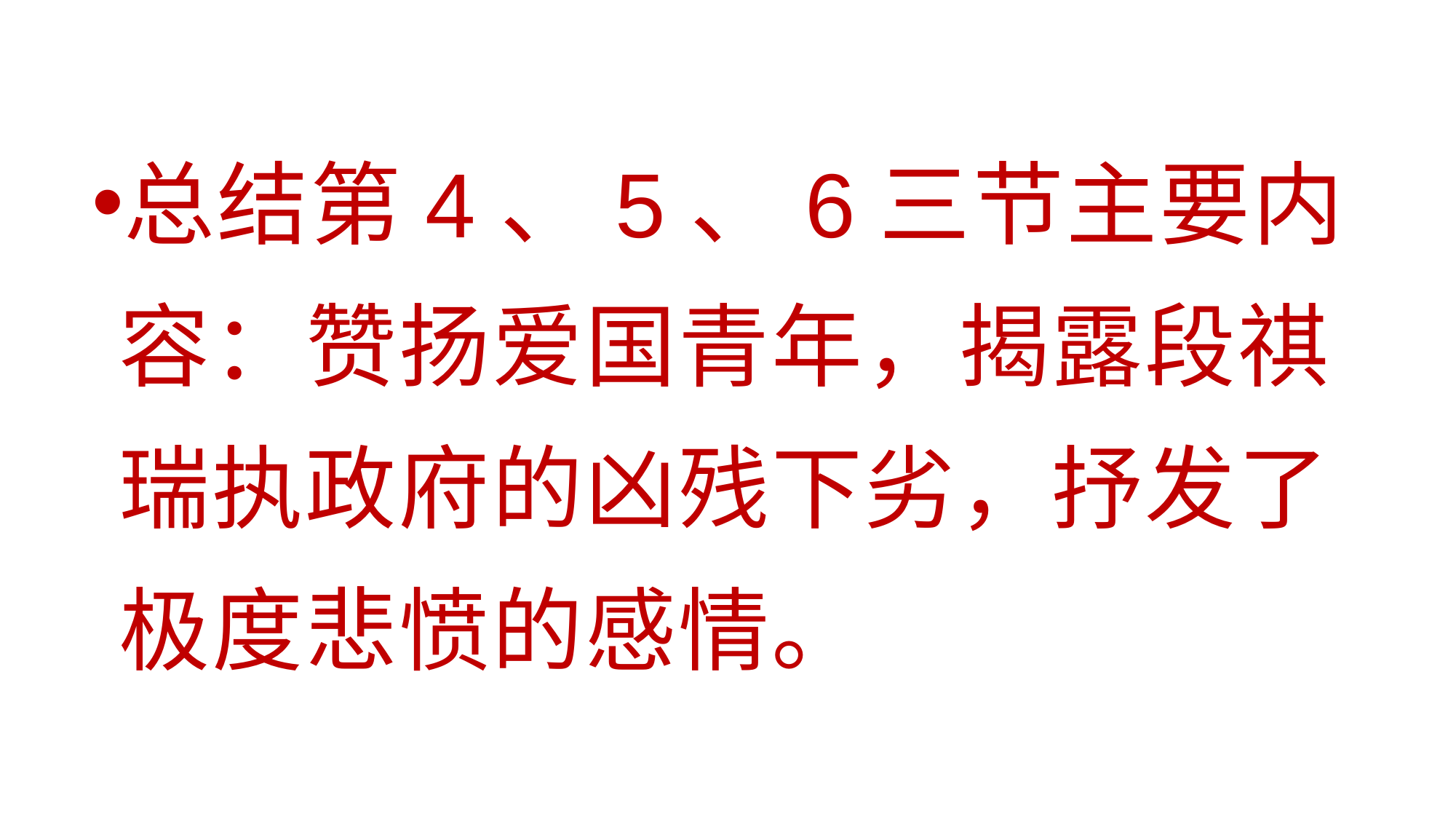

#
总结第4、5、6三节主要内容：赞扬爱国青年，揭露段祺瑞执政府的凶残下劣，抒发了极度悲愤的感情。